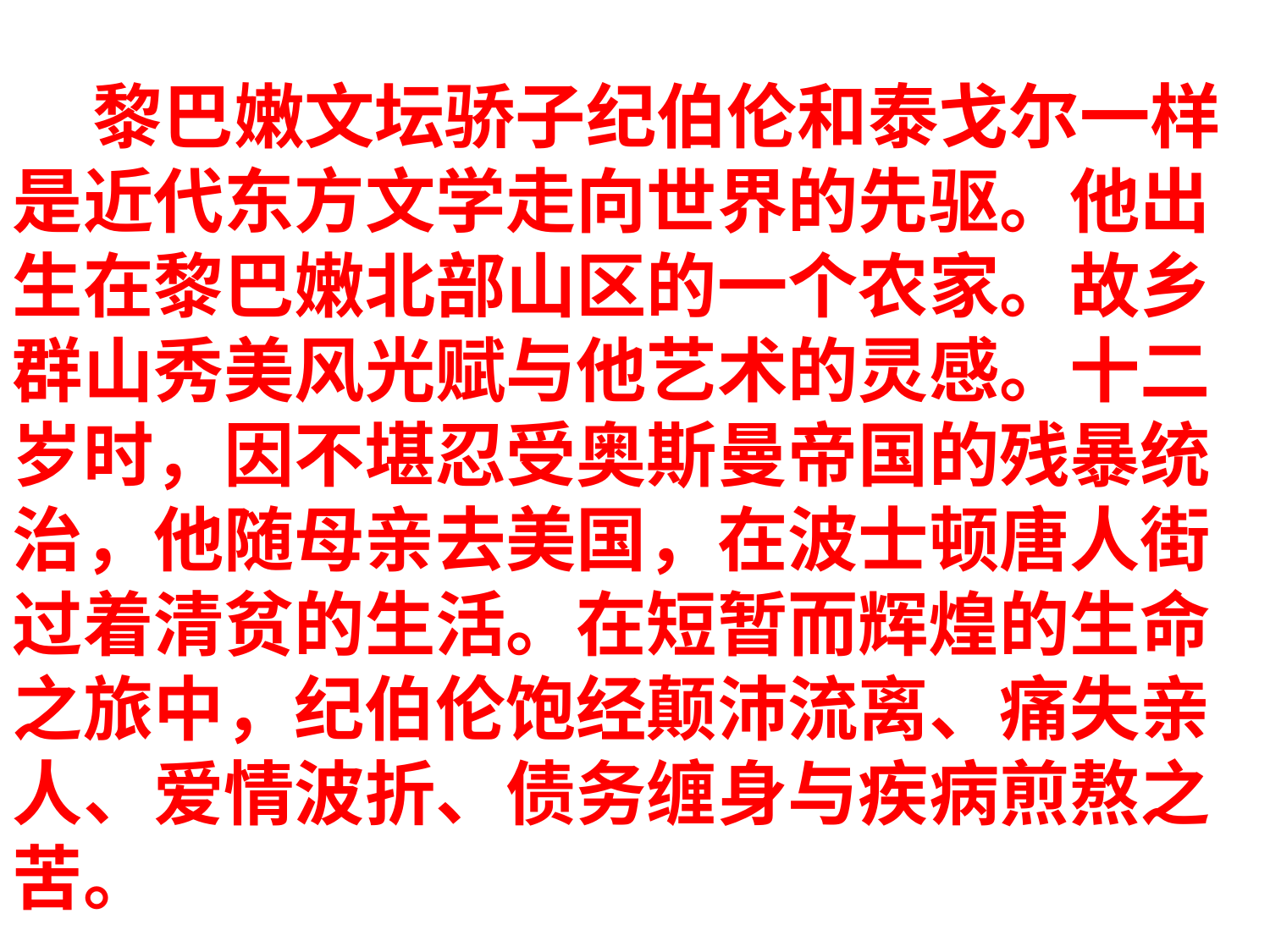

黎巴嫩文坛骄子纪伯伦和泰戈尔一样是近代东方文学走向世界的先驱。他出生在黎巴嫩北部山区的一个农家。故乡群山秀美风光赋与他艺术的灵感。十二岁时，因不堪忍受奥斯曼帝国的残暴统治，他随母亲去美国，在波士顿唐人街过着清贫的生活。在短暂而辉煌的生命之旅中，纪伯伦饱经颠沛流离、痛失亲人、爱情波折、债务缠身与疾病煎熬之苦。